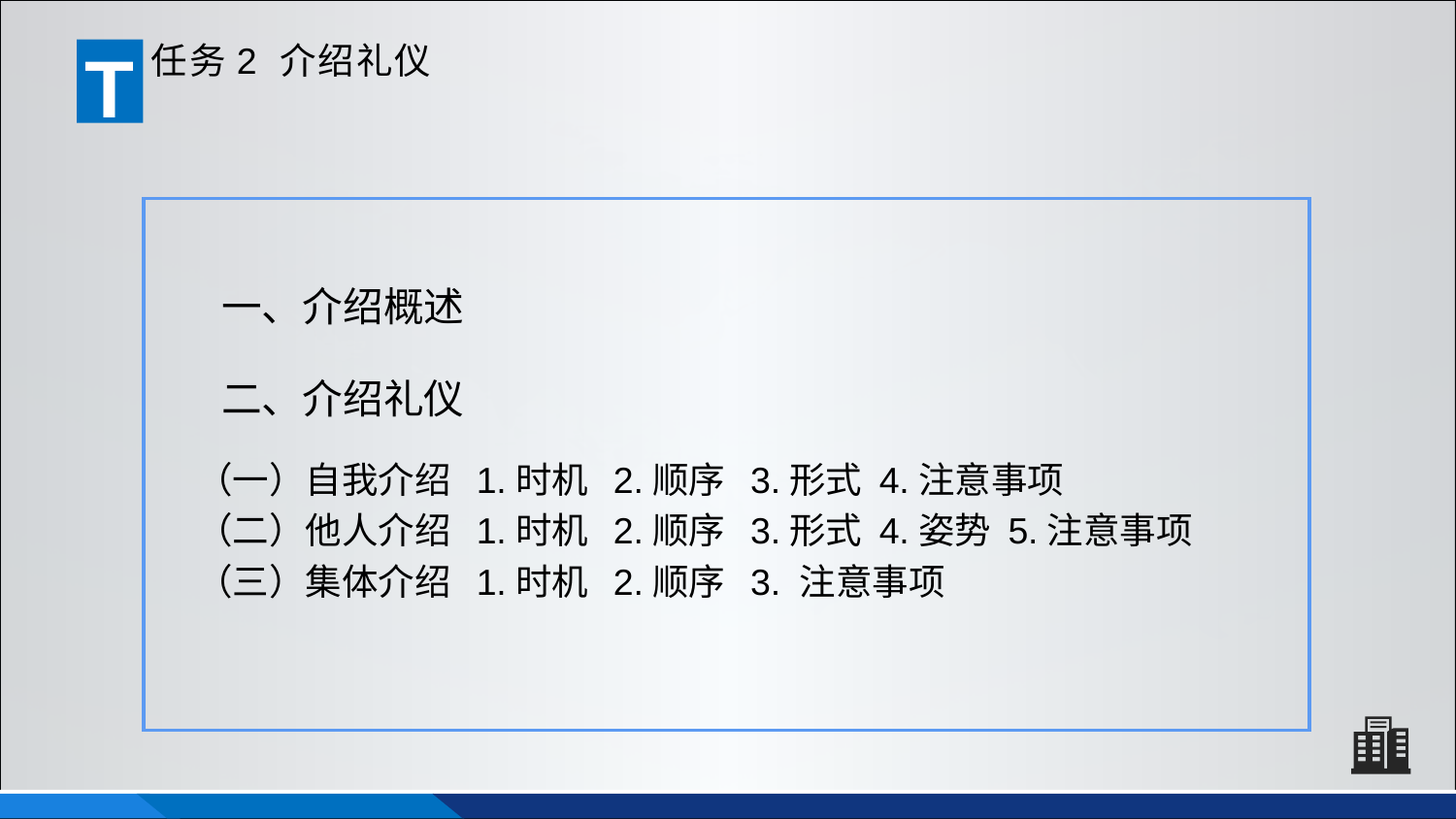

T
任务2 介绍礼仪

一、介绍概述
二、介绍礼仪
（一）自我介绍  1.时机  2.顺序  3.形式 4.注意事项
（二）他人介绍  1.时机  2.顺序  3.形式 4.姿势 5.注意事项
（三）集体介绍  1.时机  2.顺序  3. 注意事项